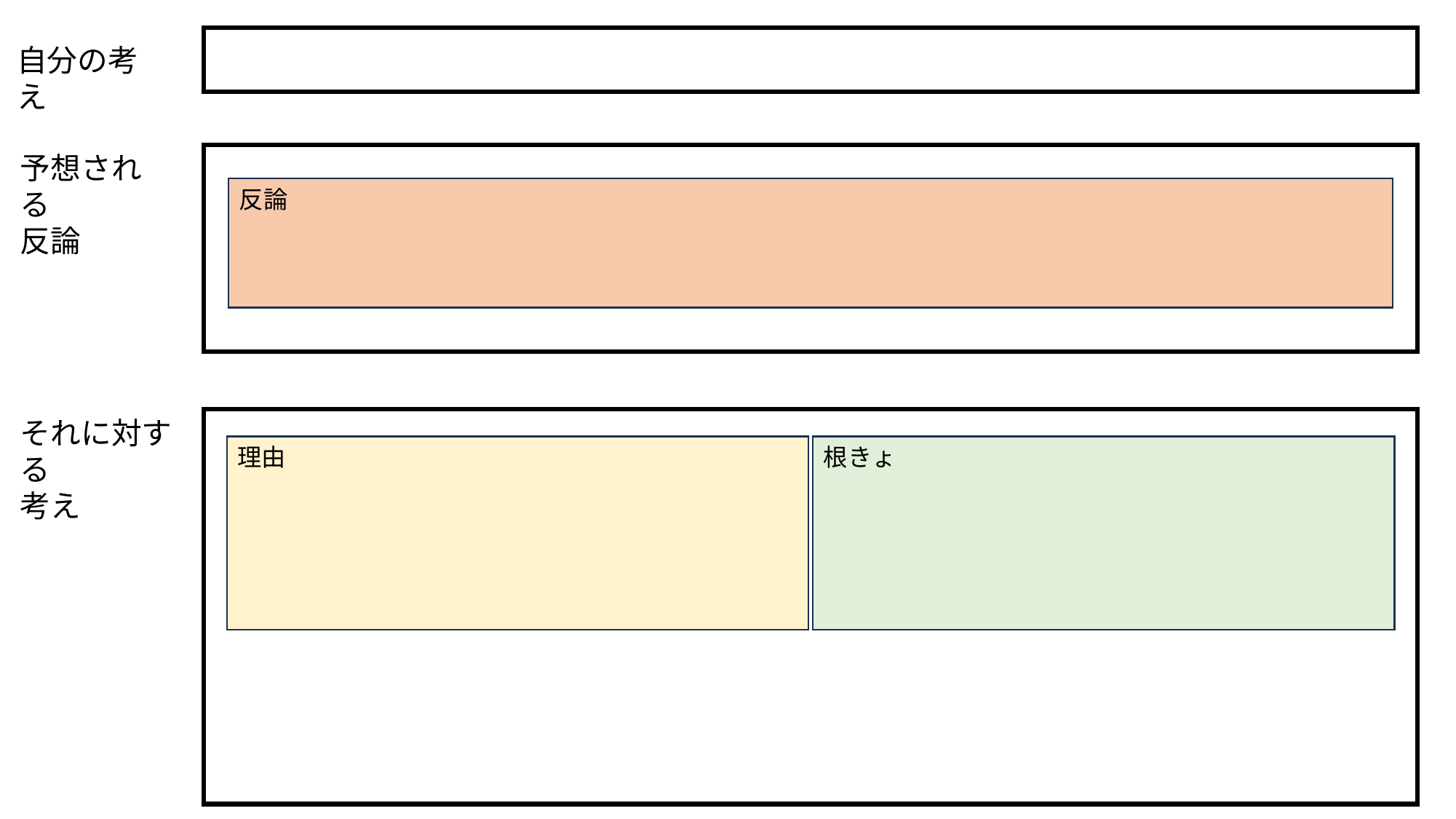

自分の考え
予想される
反論

反論

それに対する
考え

理由

根きょ